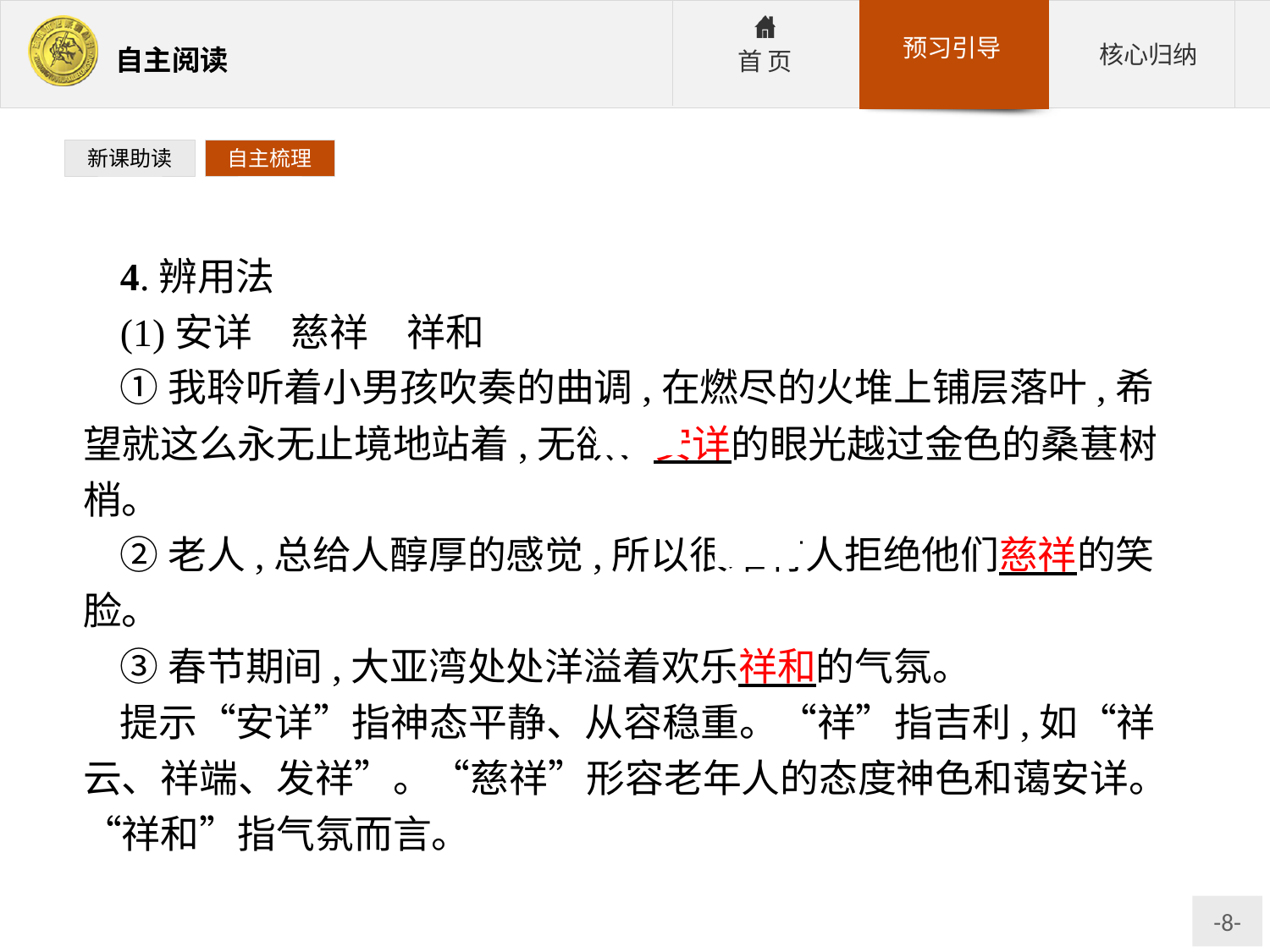

新课助读
自主梳理
4.辨用法
(1)安详　慈祥　祥和
①我聆听着小男孩吹奏的曲调,在燃尽的火堆上铺层落叶,希望就这么永无止境地站着,无欲、安详的眼光越过金色的桑葚树梢。
②老人,总给人醇厚的感觉,所以很难有人拒绝他们慈祥的笑脸。
③春节期间,大亚湾处处洋溢着欢乐祥和的气氛。
提示“安详”指神态平静、从容稳重。“祥”指吉利,如“祥云、祥端、发祥”。“慈祥”形容老年人的态度神色和蔼安详。“祥和”指气氛而言。